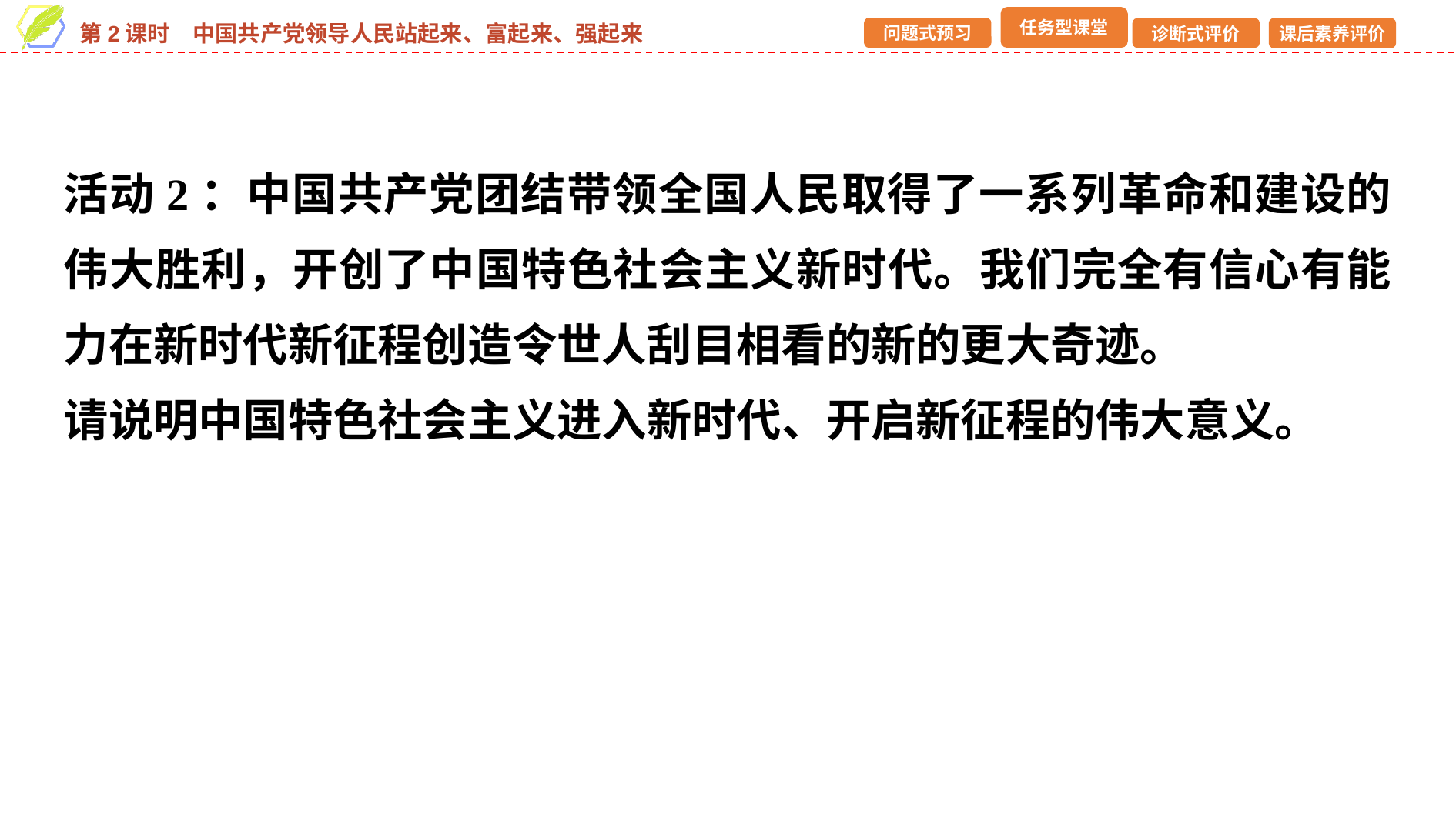

活动2：中国共产党团结带领全国人民取得了一系列革命和建设的伟大胜利，开创了中国特色社会主义新时代。我们完全有信心有能力在新时代新征程创造令世人刮目相看的新的更大奇迹。
请说明中国特色社会主义进入新时代、开启新征程的伟大意义。